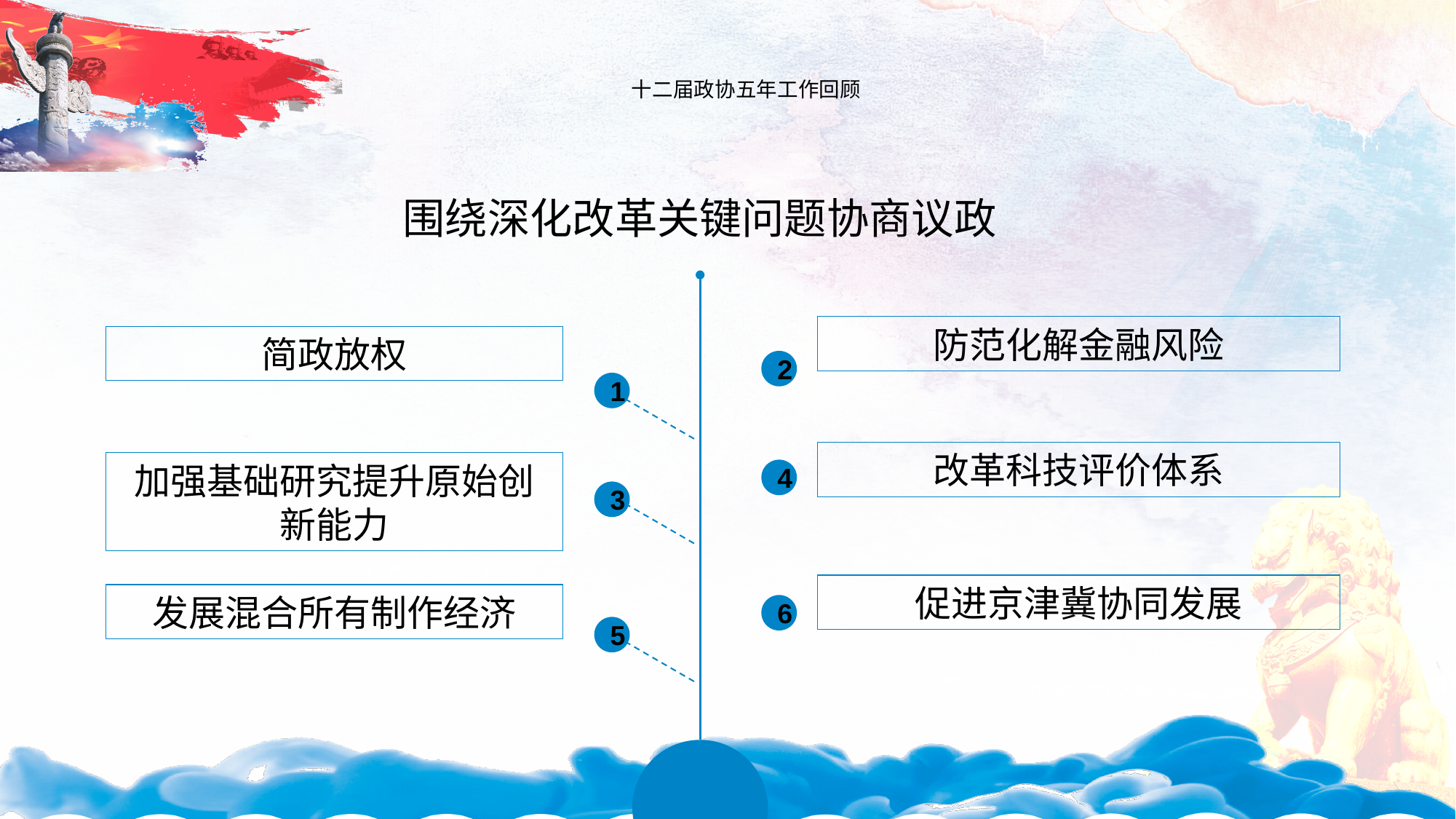

# 十二届政协五年工作回顾
围绕深化改革关键问题协商议政
防范化解金融风险
简政放权
2
1
改革科技评价体系
加强基础研究提升原始创新能力
4
3
促进京津冀协同发展
发展混合所有制作经济
6
5